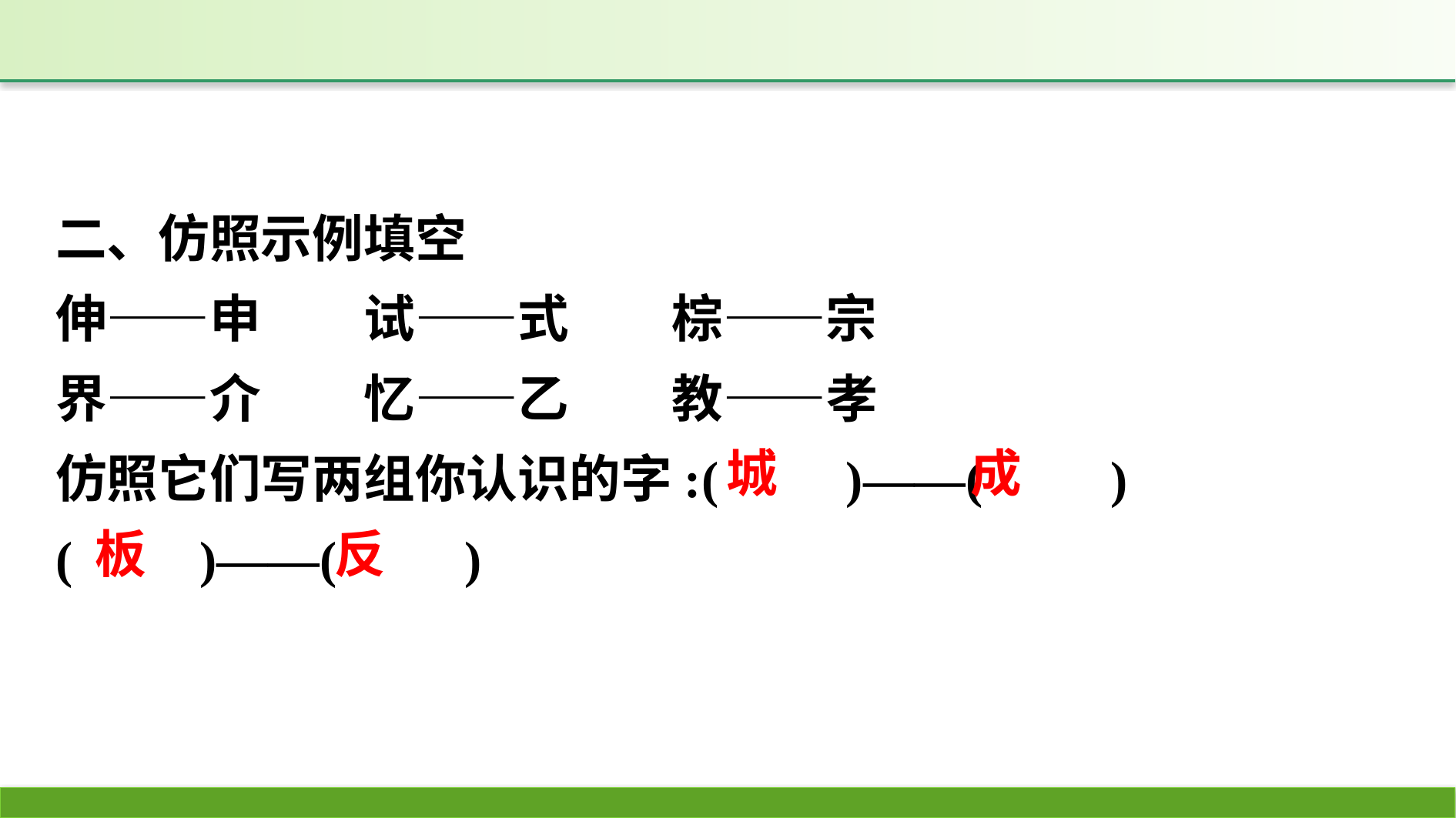

二、仿照示例填空
伸——申　　试——式　　棕——宗
界——介　　忆——乙　　教——孝
仿照它们写两组你认识的字:(　　)——(　　)
(　　)——(　　)
城
成
板
反